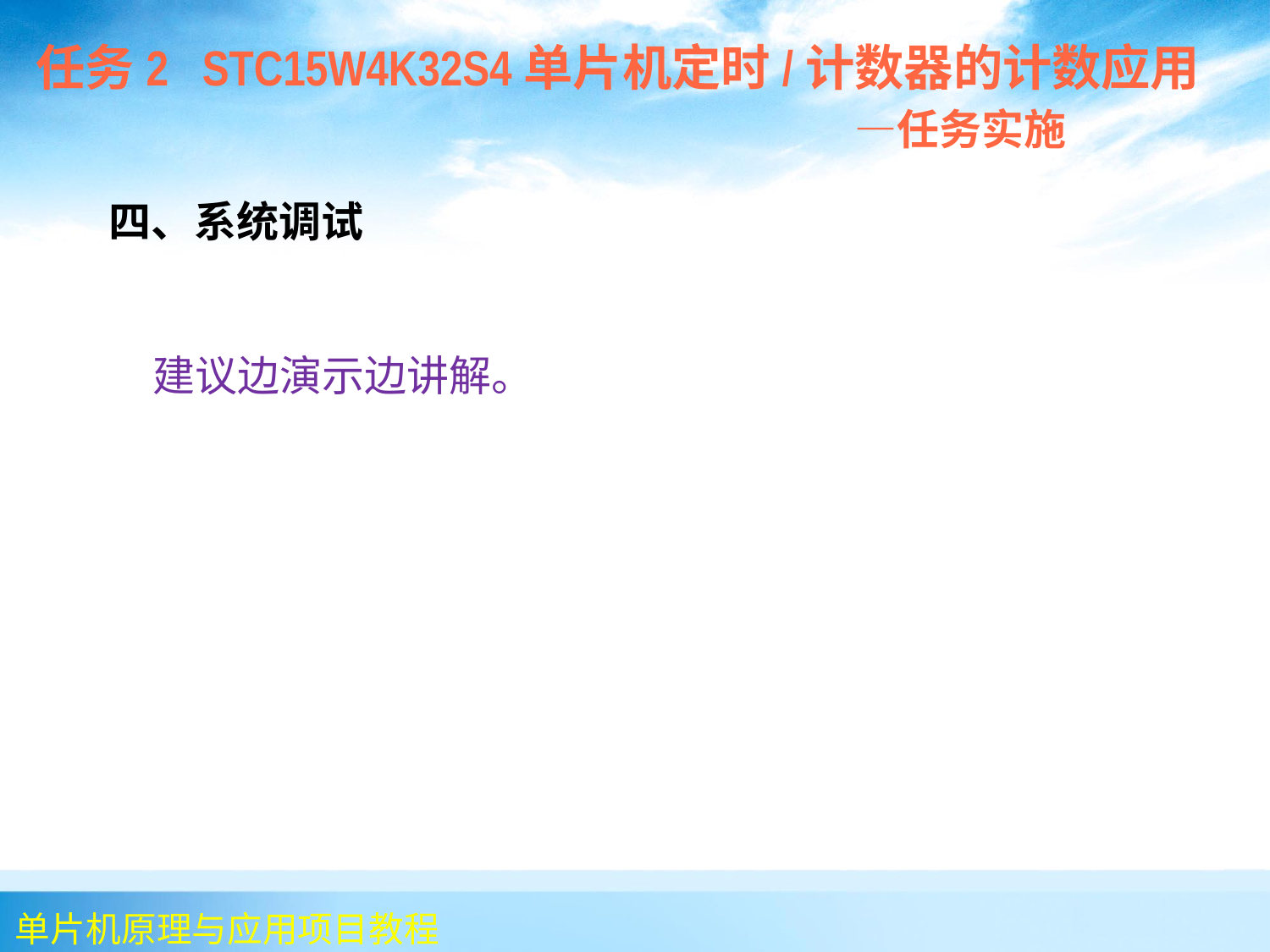

任务2   STC15W4K32S4单片机定时/计数器的计数应用
                                                                         —任务实施
  四、系统调试

       建议边演示边讲解。